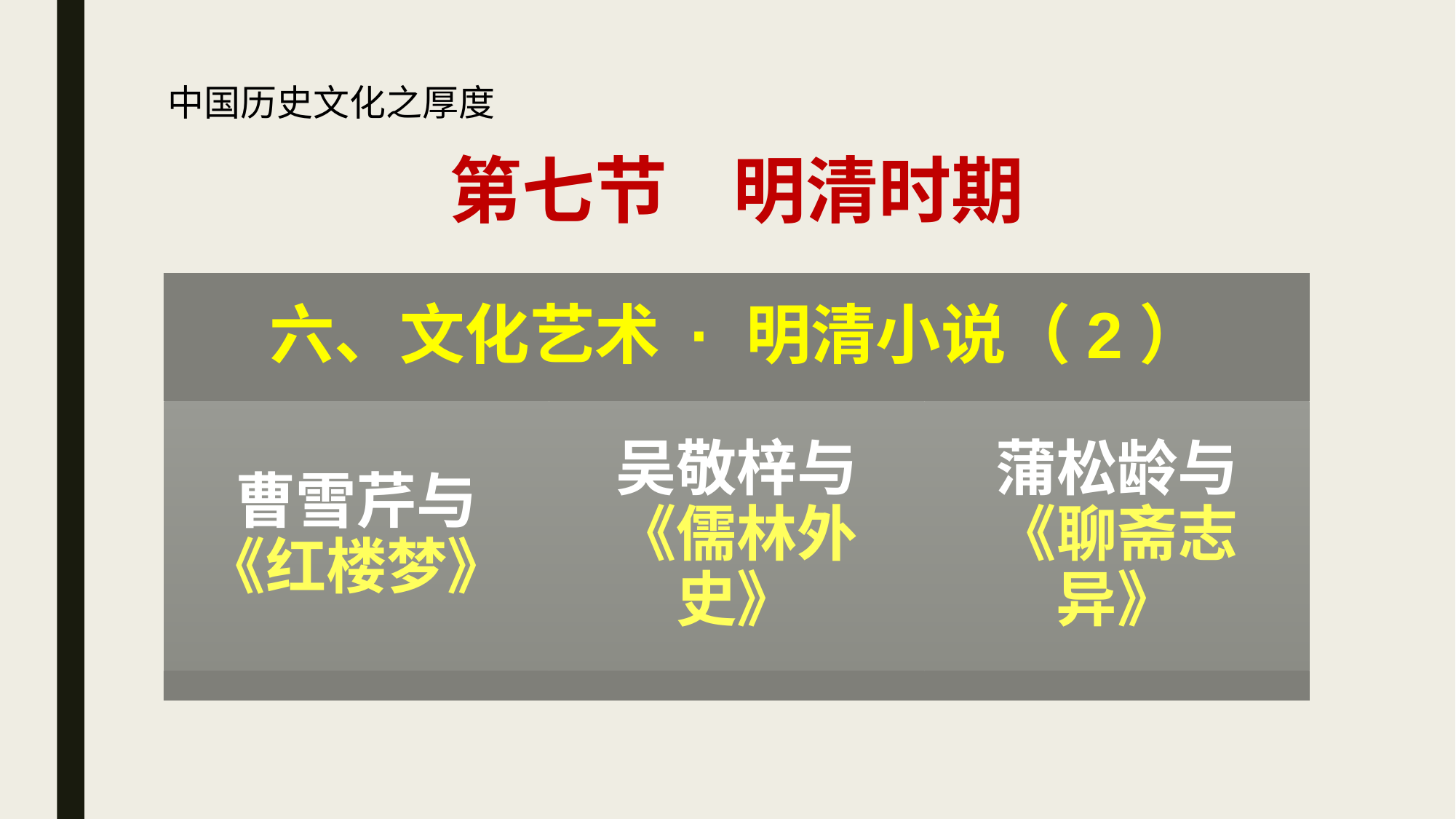

中国历史文化之厚度
# 第七节    明清时期
六、文化艺术 · 明清小说（2）
曹雪芹与《红楼梦》
吴敬梓与《儒林外史》
蒲松龄与《聊斋志异》